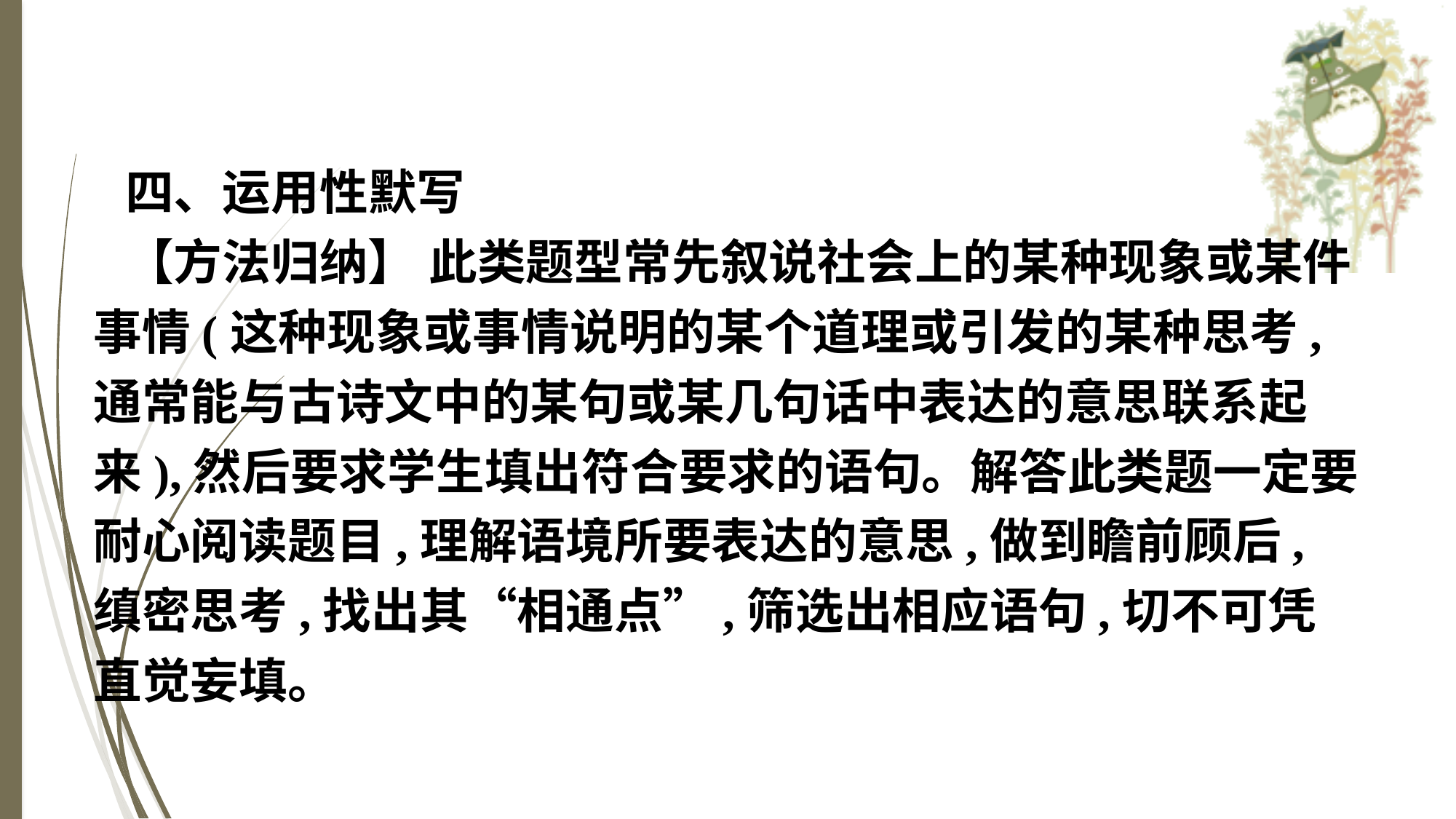

四、运用性默写
【方法归纳】 此类题型常先叙说社会上的某种现象或某件事情(这种现象或事情说明的某个道理或引发的某种思考,通常能与古诗文中的某句或某几句话中表达的意思联系起来),然后要求学生填出符合要求的语句。解答此类题一定要耐心阅读题目,理解语境所要表达的意思,做到瞻前顾后,缜密思考,找出其“相通点”,筛选出相应语句,切不可凭直觉妄填。